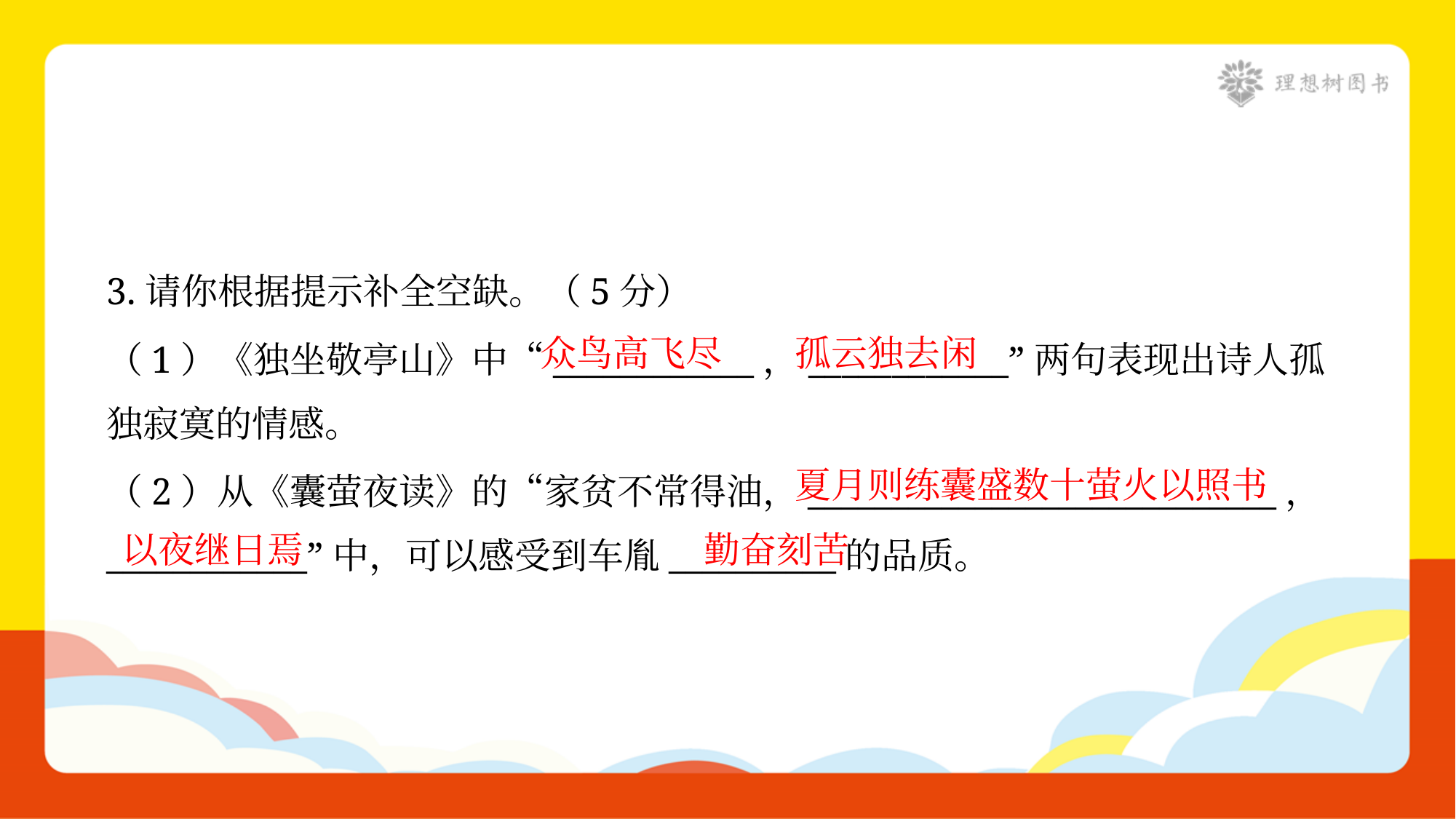

3.请你根据提示补全空缺。（5分）
众鸟高飞尽
孤云独去闲
（1）《独坐敬亭山》中“____________，____________”两句表现出诗人孤
独寂寞的情感。
夏月则练囊盛数十萤火以照书
（2）从《囊萤夜读》的“家贫不常得油，____________________________，
____________”中，可以感受到车胤__________的品质。
以夜继日焉
勤奋刻苦